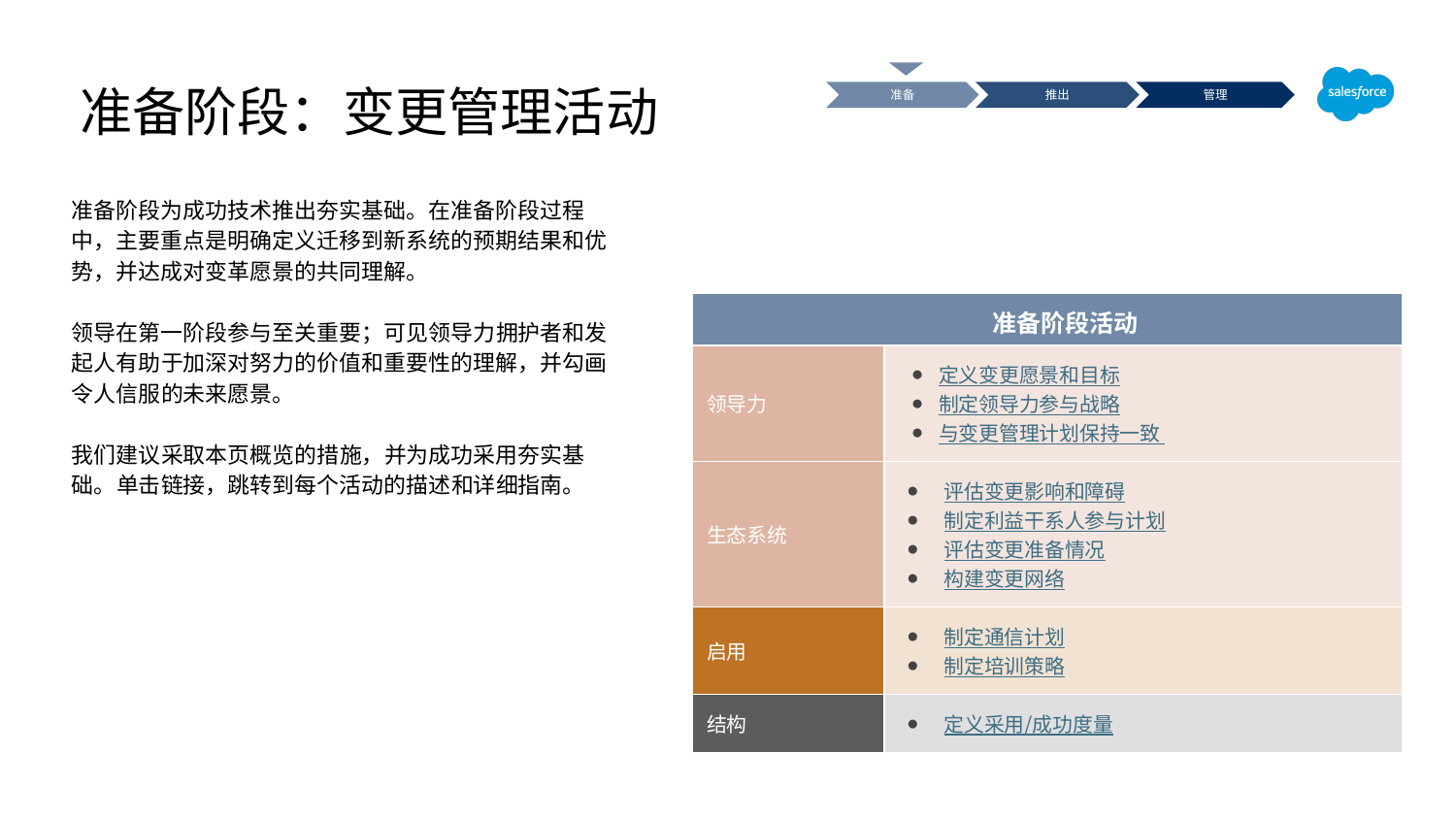

准备阶段：变更管理活动

准备
推出
管理
准备阶段为成功技术推出夯实基础。在准备阶段过程中，主要重点是明确定义迁移到新系统的预期结果和优势，并达成对变革愿景的共同理解。

领导在第一阶段参与至关重要；可见领导力拥护者和发起人有助于加深对努力的价值和重要性的理解，并勾画令人信服的未来愿景。

我们建议采取本页概览的措施，并为成功采用夯实基础。单击链接，跳转到每个活动的描述和详细指南。
| 准备阶段活动 |  |
| --- | --- |
| 领导力 | 定义变更愿景和目标 制定领导力参与战略 与变更管理计划保持一致 |
| 生态系统 | 评估变更影响和障碍 制定利益干系人参与计划 评估变更准备情况 构建变更网络 |
| 启用 | 制定通信计划 制定培训策略 |
| 结构 | 定义采用/成功度量 |